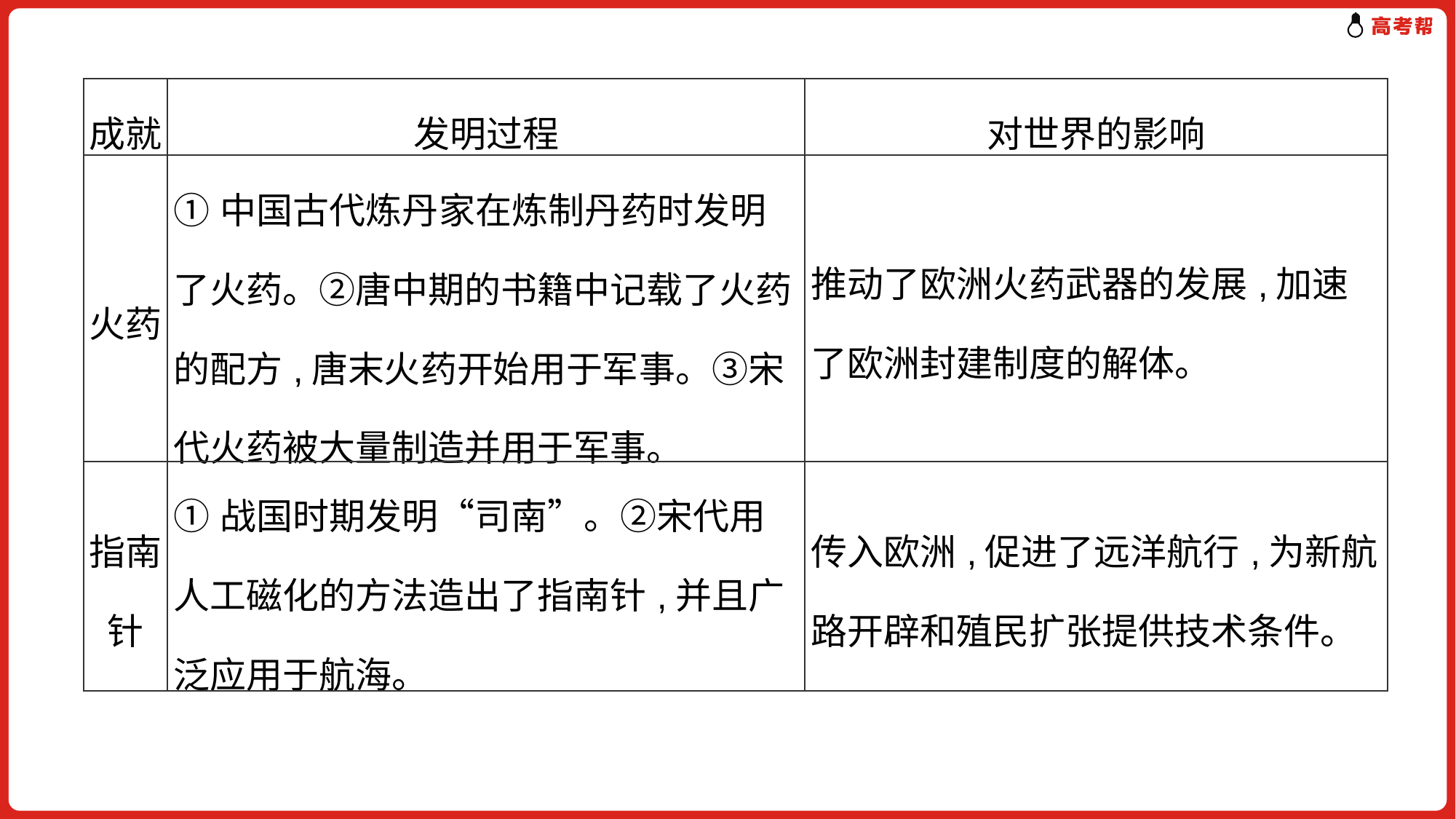

| 成就 | 发明过程 | 对世界的影响 |
| --- | --- | --- |
| 火药 | ①中国古代炼丹家在炼制丹药时发明了火药。②唐中期的书籍中记载了火药的配方,唐末火药开始用于军事。③宋代火药被大量制造并用于军事。 | 推动了欧洲火药武器的发展,加速了欧洲封建制度的解体。 |
| 指南针 | ①战国时期发明“司南”。②宋代用人工磁化的方法造出了指南针,并且广泛应用于航海。 | 传入欧洲,促进了远洋航行,为新航路开辟和殖民扩张提供技术条件。 |